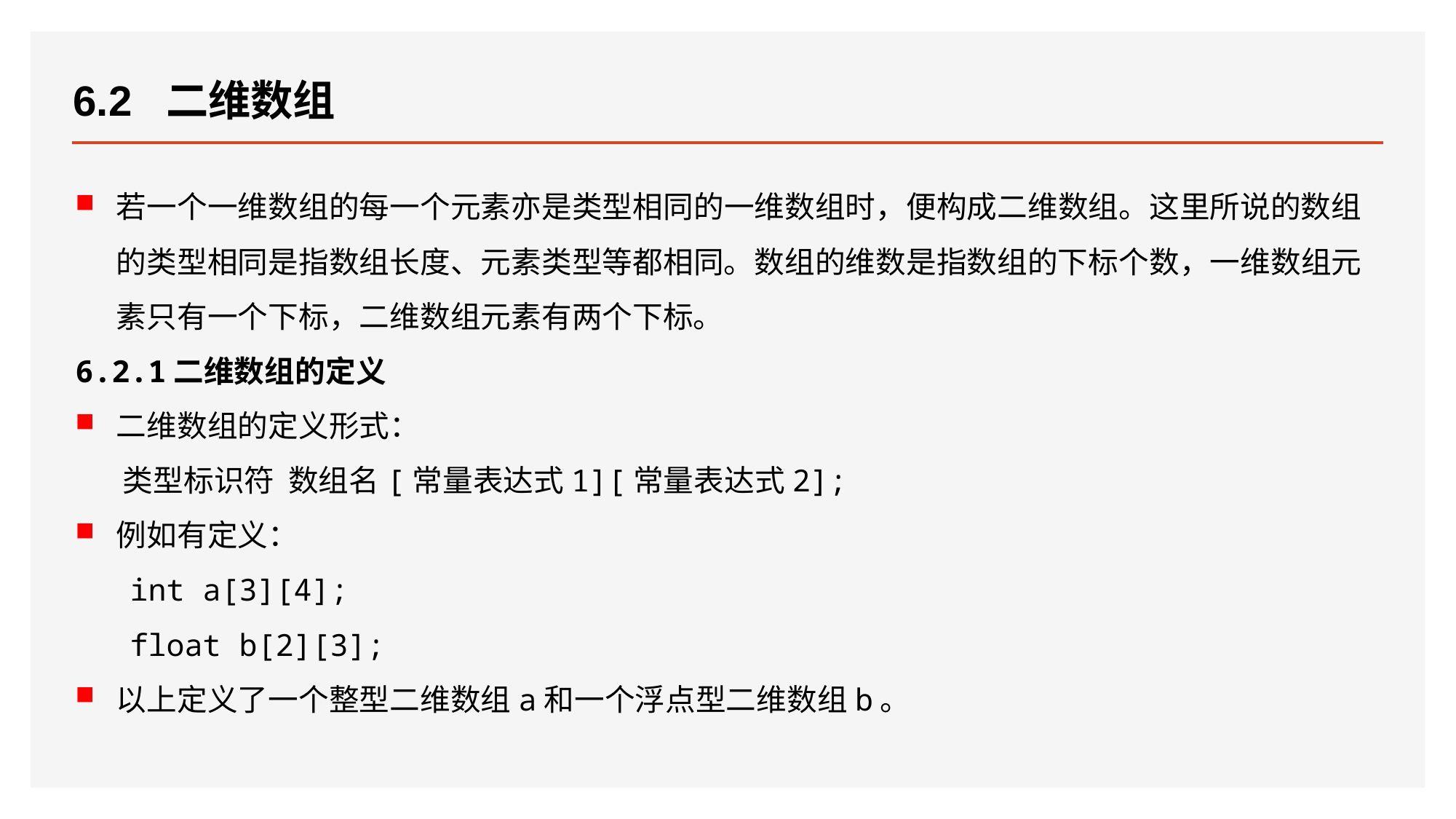

# 6.2  二维数组
若一个一维数组的每一个元素亦是类型相同的一维数组时，便构成二维数组。这里所说的数组的类型相同是指数组长度、元素类型等都相同。数组的维数是指数组的下标个数，一维数组元素只有一个下标，二维数组元素有两个下标。
6.2.1二维数组的定义
二维数组的定义形式：
      类型标识符  数组名[常量表达式1][常量表达式2];
例如有定义：
   int a[3][4];
   float b[2][3];
以上定义了一个整型二维数组a和一个浮点型二维数组b。